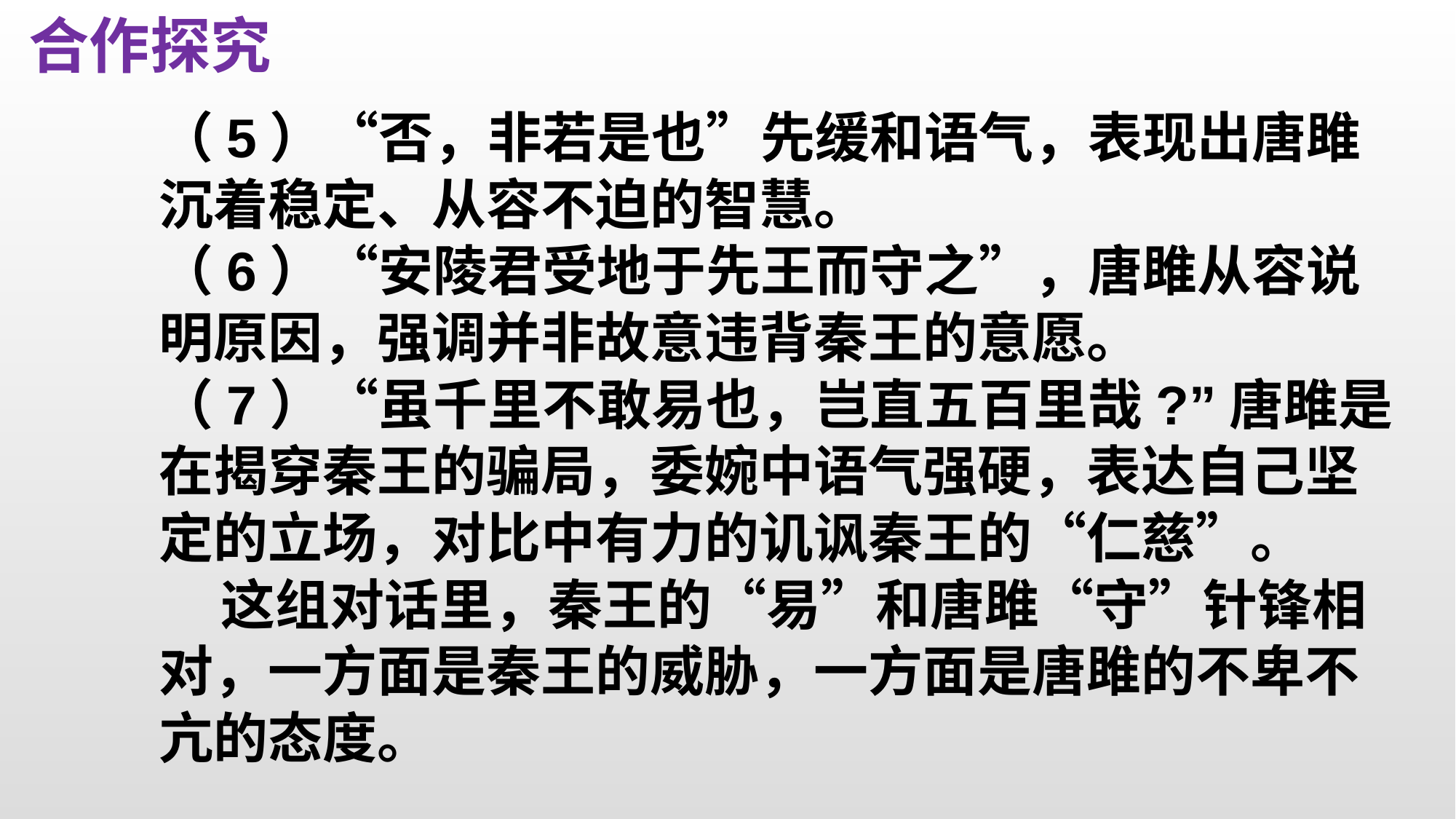

合作探究

（5）“否，非若是也”先缓和语气，表现出唐雎沉着稳定、从容不迫的智慧。
（6）“安陵君受地于先王而守之”，唐雎从容说明原因，强调并非故意违背秦王的意愿。
（7）“虽千里不敢易也，岂直五百里哉?”唐雎是在揭穿秦王的骗局，委婉中语气强硬，表达自己坚定的立场，对比中有力的讥讽秦王的“仁慈”。
    这组对话里，秦王的“易”和唐雎“守”针锋相对，一方面是秦王的威胁，一方面是唐雎的不卑不亢的态度。